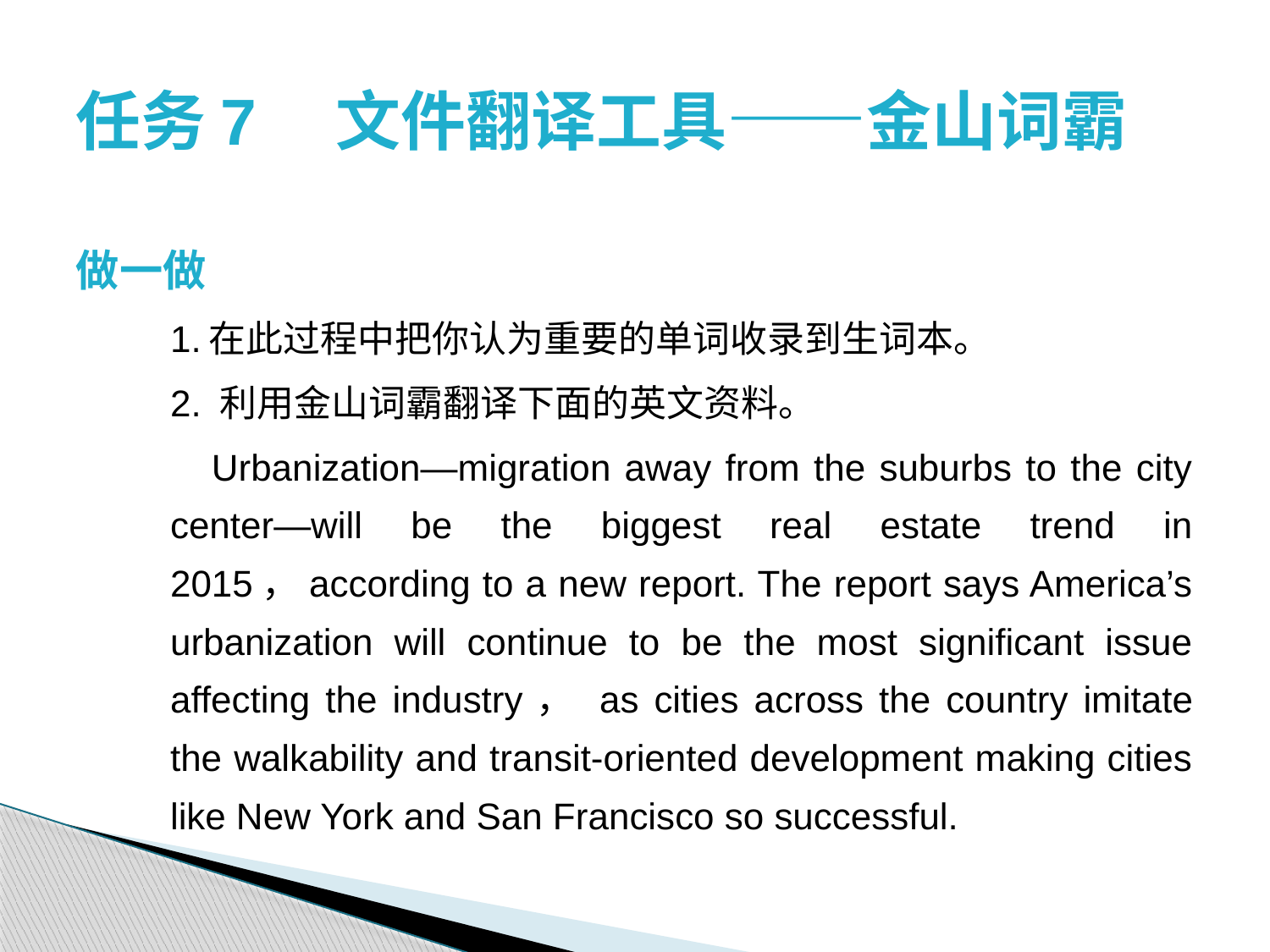

# 任务7　文件翻译工具——金山词霸
做一做
1.在此过程中把你认为重要的单词收录到生词本。
2. 利用金山词霸翻译下面的英文资料。
   Urbanization—migration away from the suburbs to the city center—will be the biggest real estate trend in 2015，according to a new report. The report says America’s urbanization will continue to be the most significant issue affecting the industry， as cities across the country imitate the walkability and transit-oriented development making cities like New York and San Francisco so successful.